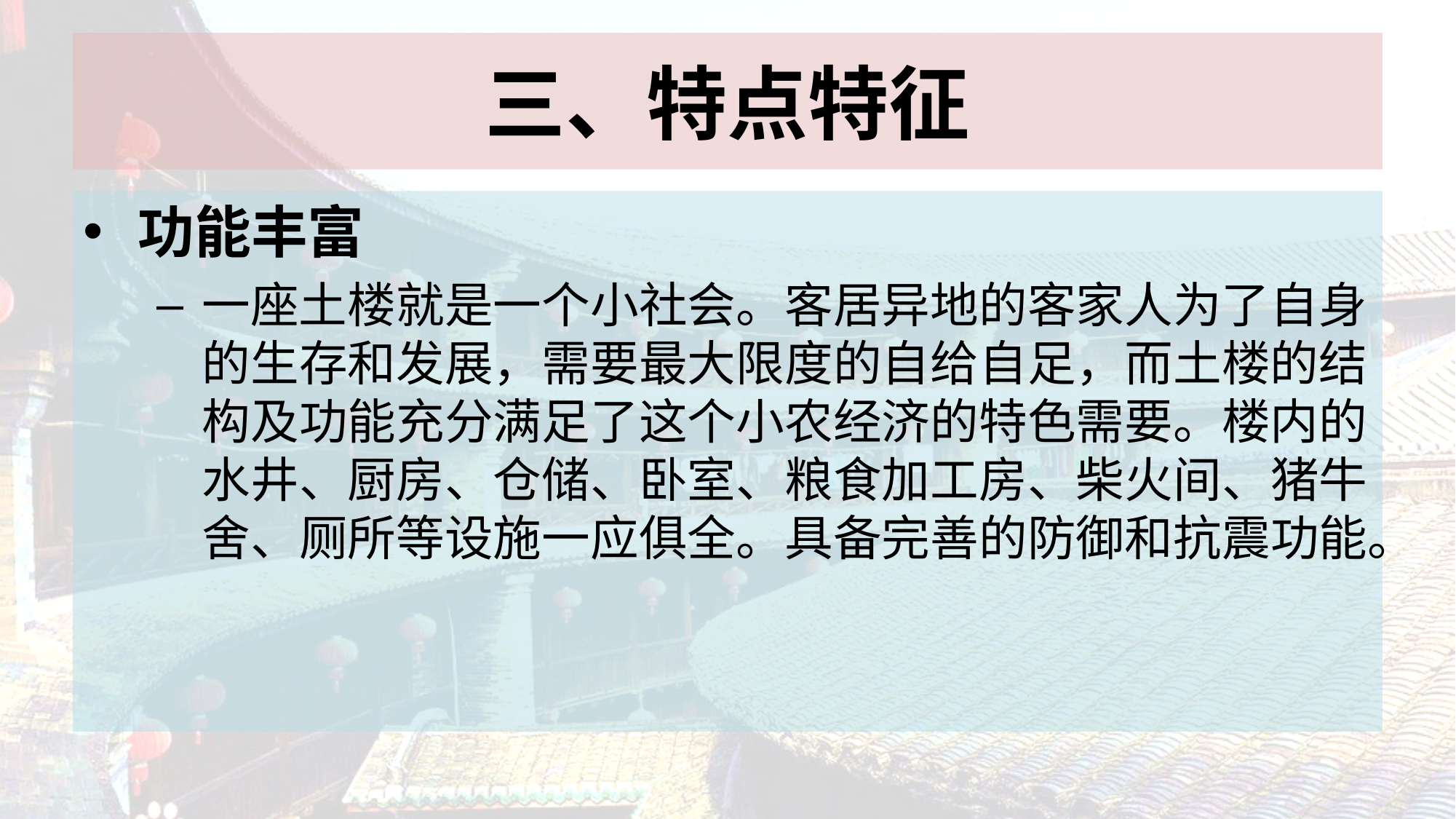

# 三、特点特征
功能丰富
一座土楼就是一个小社会。客居异地的客家人为了自身的生存和发展，需要最大限度的自给自足，而土楼的结构及功能充分满足了这个小农经济的特色需要。楼内的水井、厨房、仓储、卧室、粮食加工房、柴火间、猪牛舍、厕所等设施一应俱全。具备完善的防御和抗震功能。